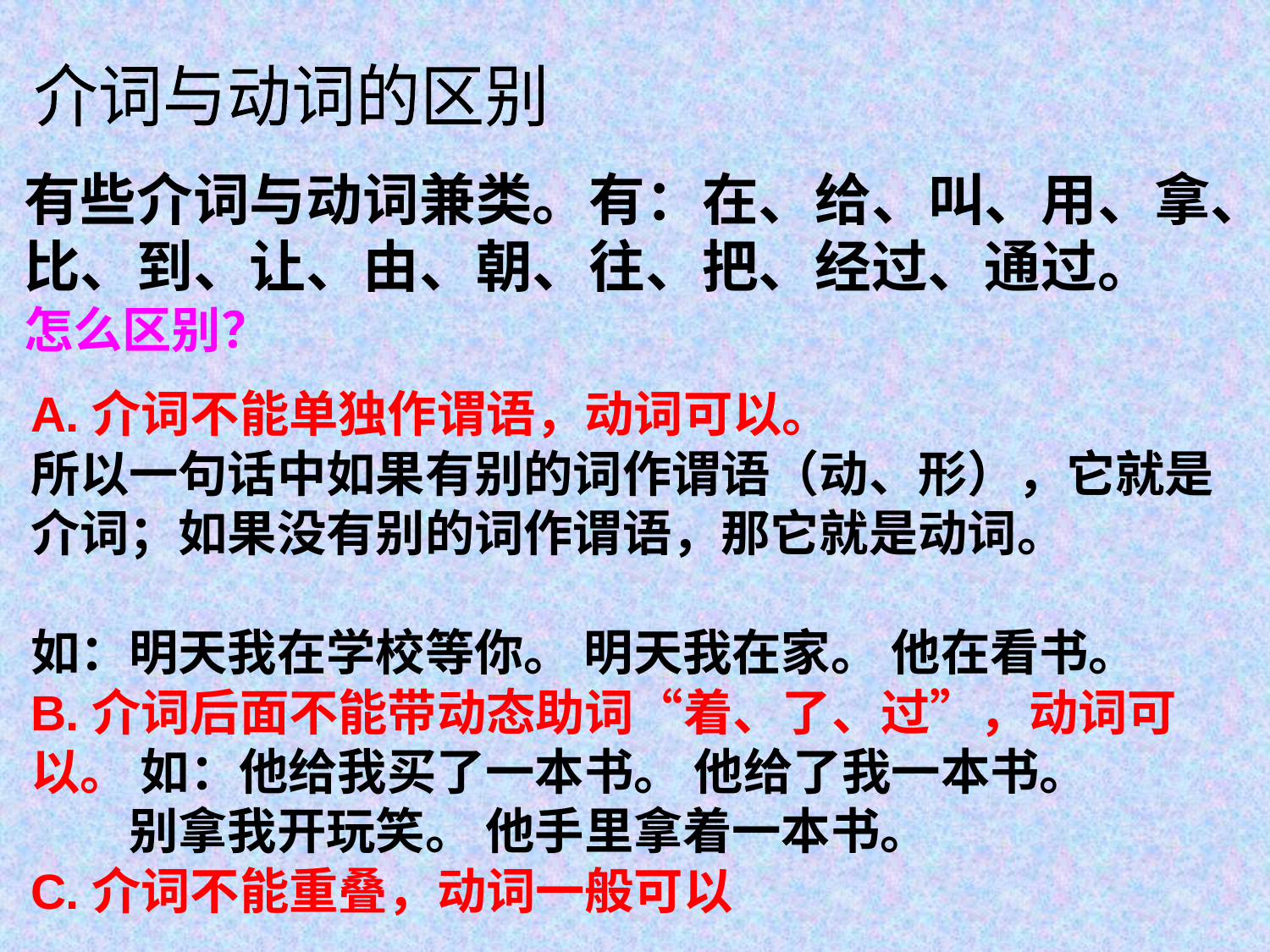

介词与动词的区别
有些介词与动词兼类。有：在、给、叫、用、拿、比、到、让、由、朝、往、把、经过、通过。
怎么区别？
A.介词不能单独作谓语，动词可以。
所以一句话中如果有别的词作谓语（动、形），它就是介词；如果没有别的词作谓语，那它就是动词。
如：明天我在学校等你。 明天我在家。 他在看书。
B.介词后面不能带动态助词“着、了、过”，动词可以。 如：他给我买了一本书。 他给了我一本书。　　
　　别拿我开玩笑。 他手里拿着一本书。
C.介词不能重叠，动词一般可以